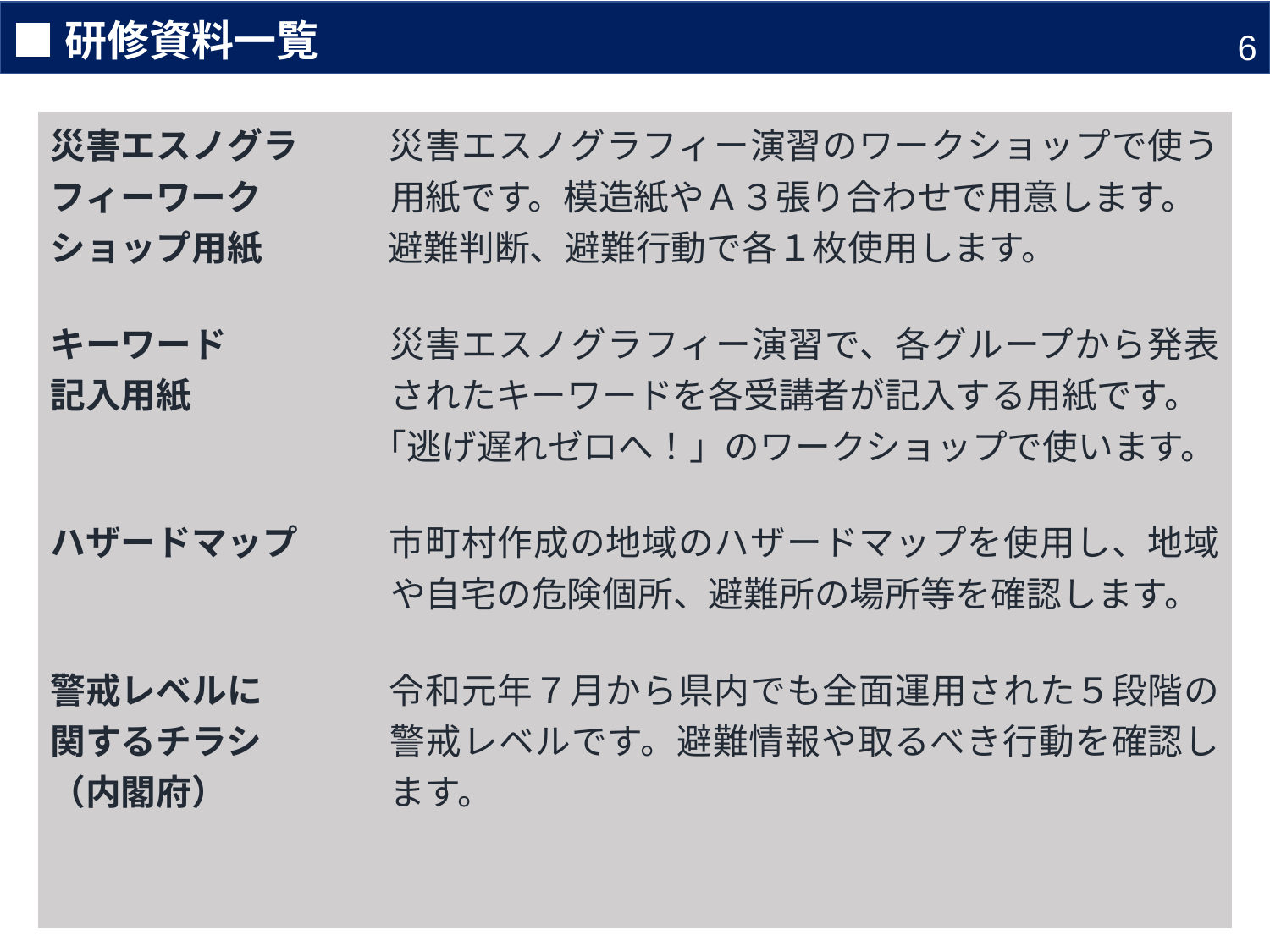

■研修資料一覧
6
| 災害エスノグラフィーワークショップ用紙 | 災害エスノグラフィー演習のワークショップで使う用紙です。模造紙やＡ３張り合わせで用意します。 　避難判断、避難行動で各１枚使用します。 |
| --- | --- |
|  |  |
| キーワード 記入用紙 | 災害エスノグラフィー演習で、各グループから発表されたキーワードを各受講者が記入する用紙です。 「逃げ遅れゼロへ！」のワークショップで使います。 |
|  |  |
| ハザードマップ | 市町村作成の地域のハザードマップを使用し、地域や自宅の危険個所、避難所の場所等を確認します。 |
|  |  |
| 警戒レベルに 関するチラシ （内閣府） | 令和元年７月から県内でも全面運用された５段階の警戒レベルです。避難情報や取るべき行動を確認します。 |